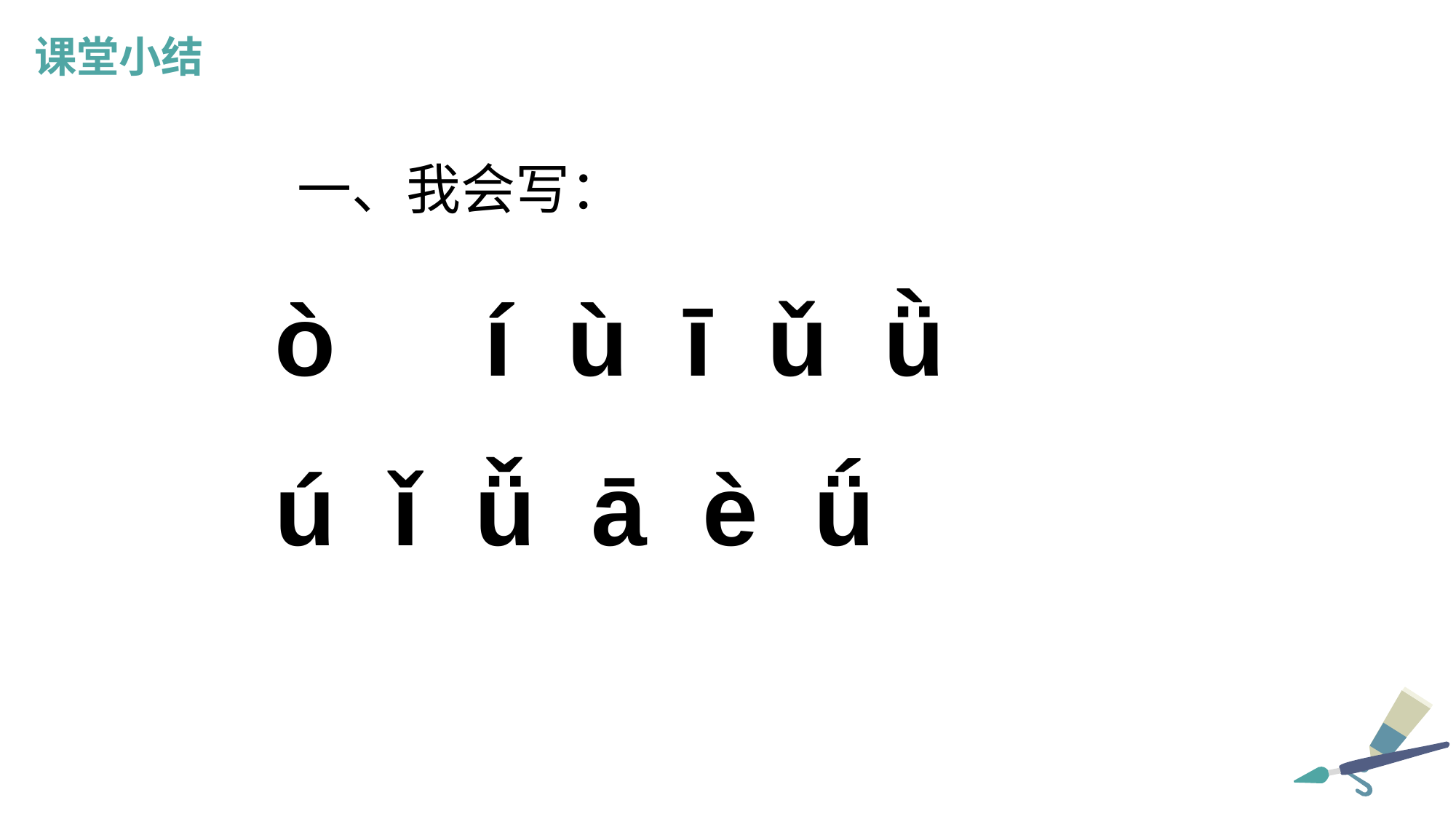

课堂小结
一、我会写：
ò　í  ù  ī  ǔ  ǜ
ú  ǐ  ǚ  ā  è  ǘ